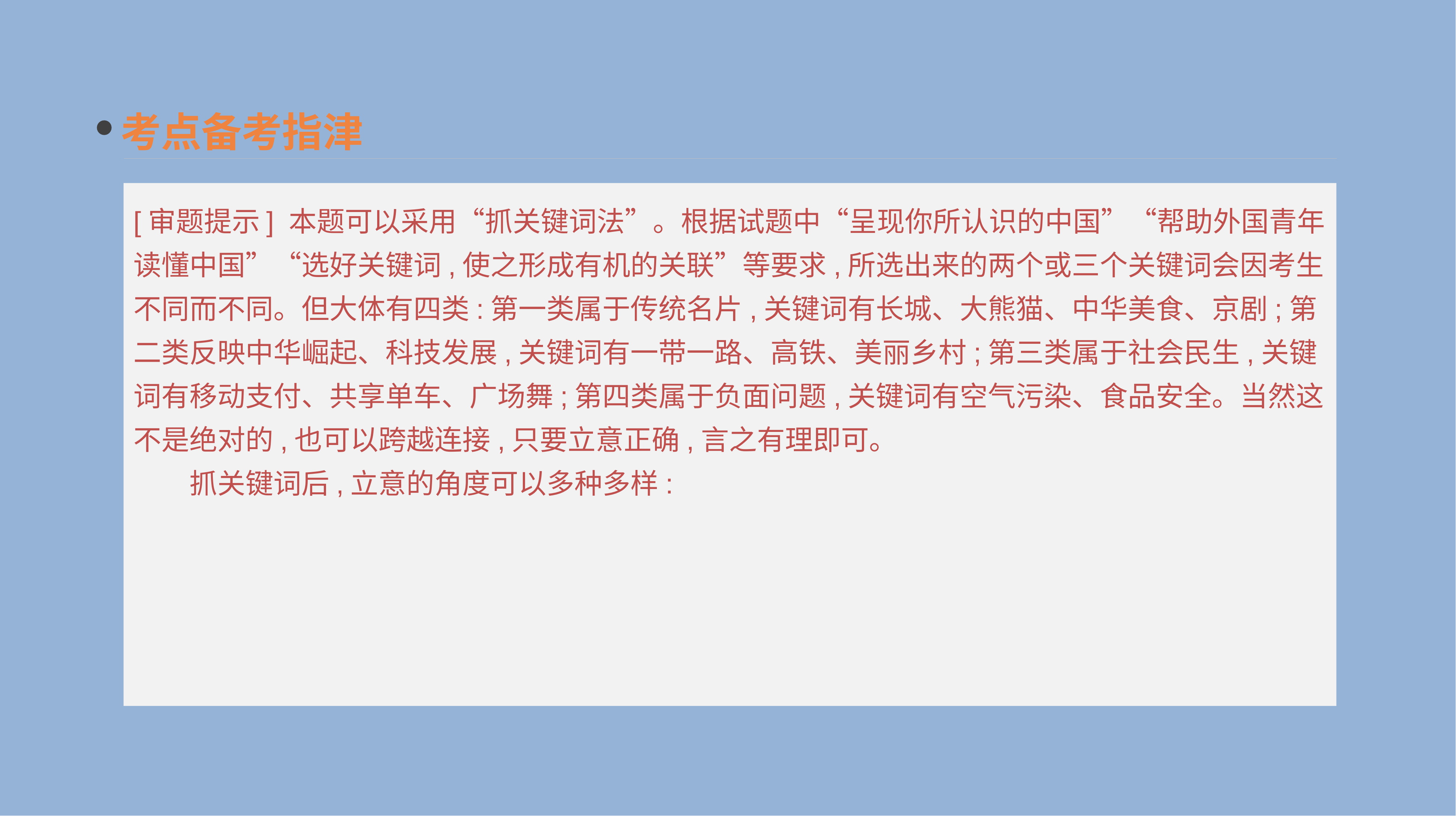

考点备考指津

[审题提示] 本题可以采用“抓关键词法”。根据试题中“呈现你所认识的中国”“帮助外国青年读懂中国”“选好关键词,使之形成有机的关联”等要求,所选出来的两个或三个关键词会因考生不同而不同。但大体有四类:第一类属于传统名片,关键词有长城、大熊猫、中华美食、京剧;第二类反映中华崛起、科技发展,关键词有一带一路、高铁、美丽乡村;第三类属于社会民生,关键词有移动支付、共享单车、广场舞;第四类属于负面问题,关键词有空气污染、食品安全。当然这不是绝对的,也可以跨越连接,只要立意正确,言之有理即可。
　　抓关键词后,立意的角度可以多种多样: